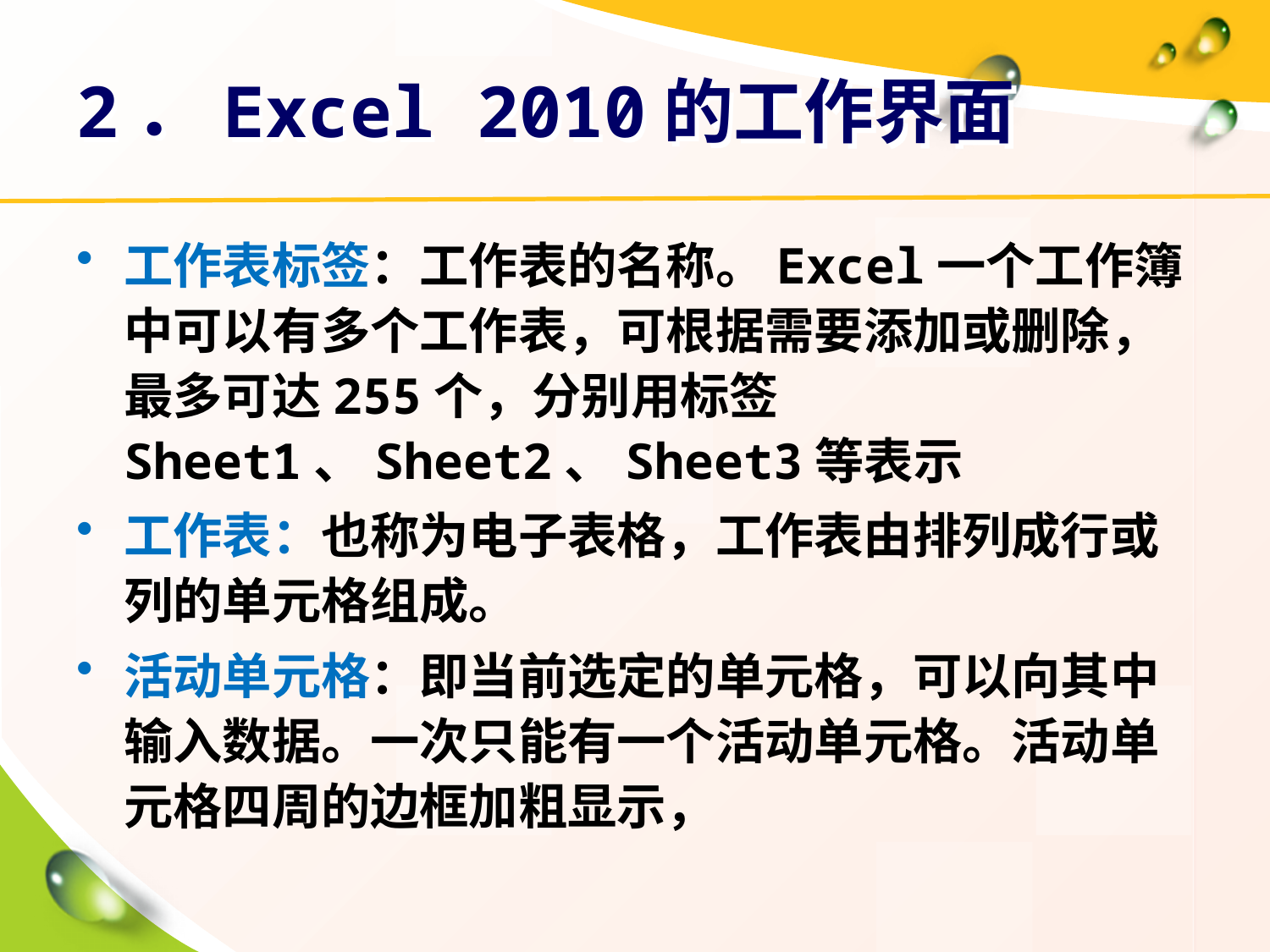

# 2．Excel 2010的工作界面
工作表标签：工作表的名称。Excel一个工作簿中可以有多个工作表，可根据需要添加或删除，最多可达255个，分别用标签Sheet1、Sheet2、Sheet3等表示
工作表：也称为电子表格，工作表由排列成行或列的单元格组成。
活动单元格：即当前选定的单元格，可以向其中输入数据。一次只能有一个活动单元格。活动单元格四周的边框加粗显示，